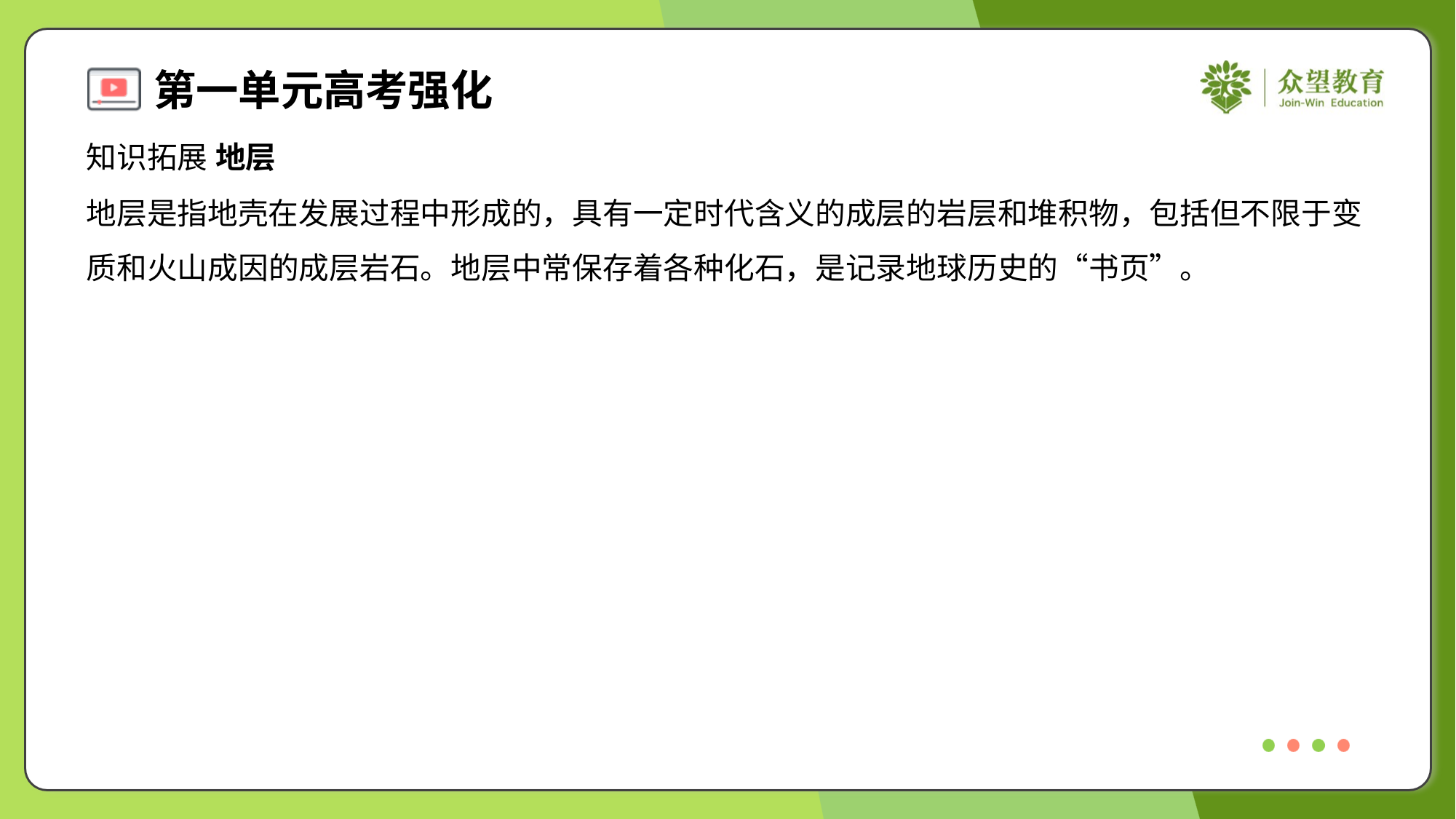

知识拓展 地层
地层是指地壳在发展过程中形成的，具有一定时代含义的成层的岩层和堆积物，包括但不限于变
质和火山成因的成层岩石。地层中常保存着各种化石，是记录地球历史的“书页”。